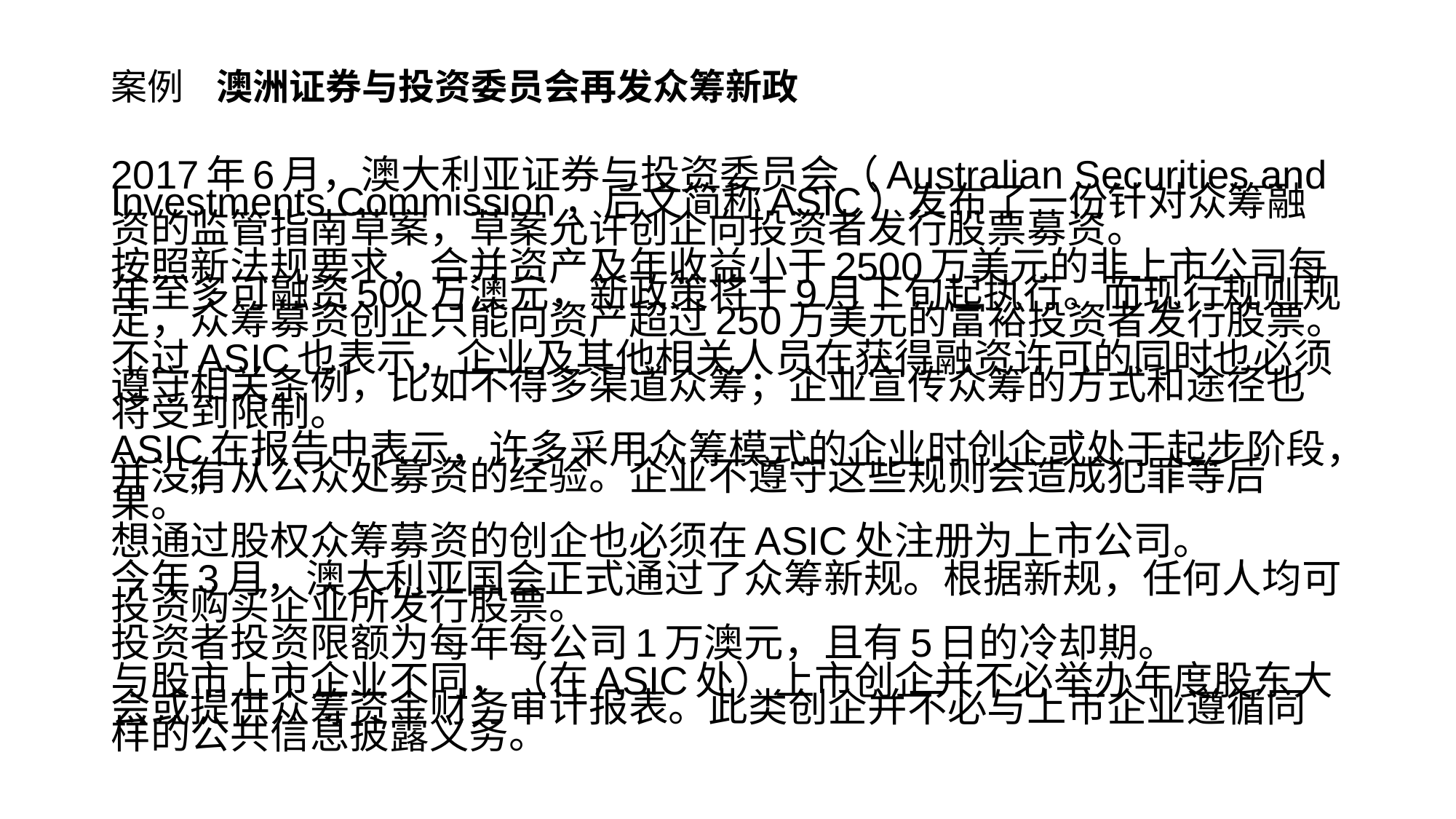

# 案例    澳洲证券与投资委员会再发众筹新政
2017年6月，澳大利亚证券与投资委员会（Australian Securities and Investments Commission，后文简称ASIC）发布了一份针对众筹融资的监管指南草案，草案允许创企向投资者发行股票募资。
按照新法规要求，合并资产及年收益小于2500万美元的非上市公司每年至多可融资500万澳元，新政策将于9月下旬起执行。而现行规则规定，众筹募资创企只能向资产超过250万美元的富裕投资者发行股票。
不过ASIC也表示，企业及其他相关人员在获得融资许可的同时也必须遵守相关条例，比如不得多渠道众筹；企业宣传众筹的方式和途径也将受到限制。
ASIC在报告中表示，许多采用众筹模式的企业时创企或处于起步阶段，并没有从公众处募资的经验。企业不遵守这些规则会造成犯罪等后果。”
想通过股权众筹募资的创企也必须在ASIC处注册为上市公司。
今年3月，澳大利亚国会正式通过了众筹新规。根据新规，任何人均可投资购买企业所发行股票。
投资者投资限额为每年每公司1万澳元，且有5日的冷却期。
与股市上市企业不同，（在ASIC处）上市创企并不必举办年度股东大会或提供众筹资金财务审计报表。此类创企并不必与上市企业遵循同样的公共信息披露义务。